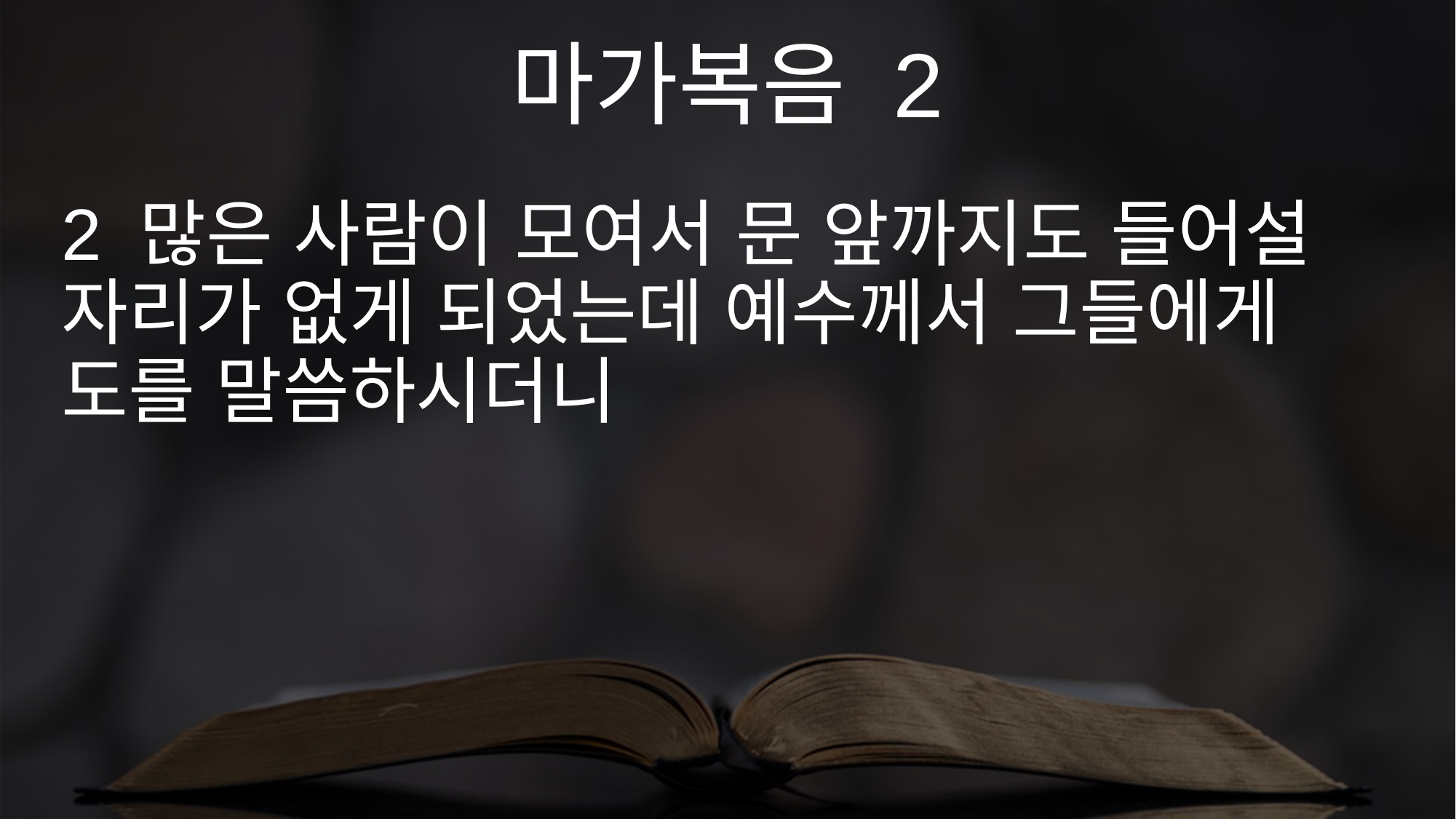

마가복음 2
2 많은 사람이 모여서 문 앞까지도 들어설 자리가 없게 되었는데 예수께서 그들에게 도를 말씀하시더니